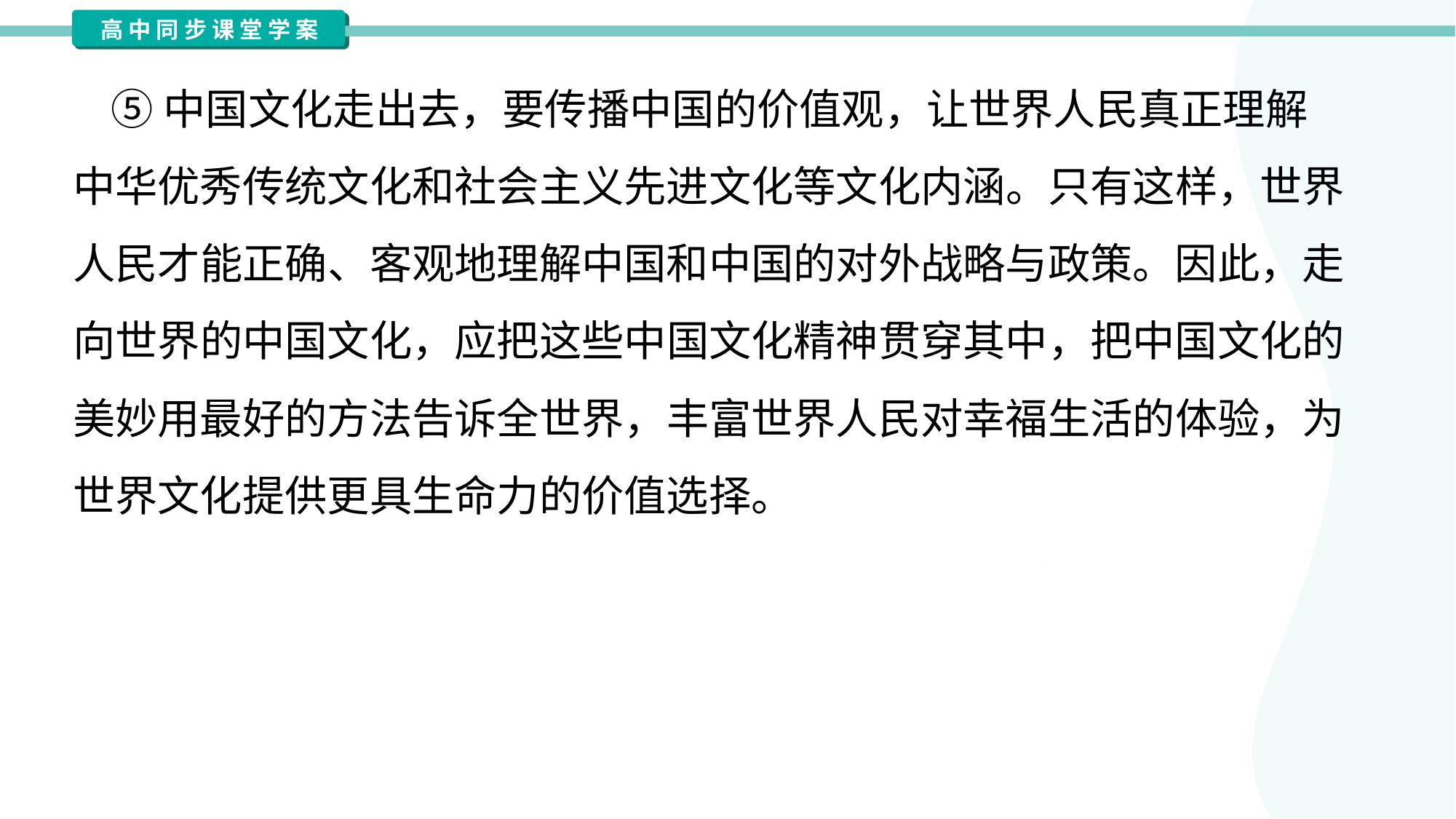

⑤中国文化走出去，要传播中国的价值观，让世界人民真正理解
中华优秀传统文化和社会主义先进文化等文化内涵。只有这样，世界
人民才能正确、客观地理解中国和中国的对外战略与政策。因此，走
向世界的中国文化，应把这些中国文化精神贯穿其中，把中国文化的
美妙用最好的方法告诉全世界，丰富世界人民对幸福生活的体验，为
世界文化提供更具生命力的价值选择。